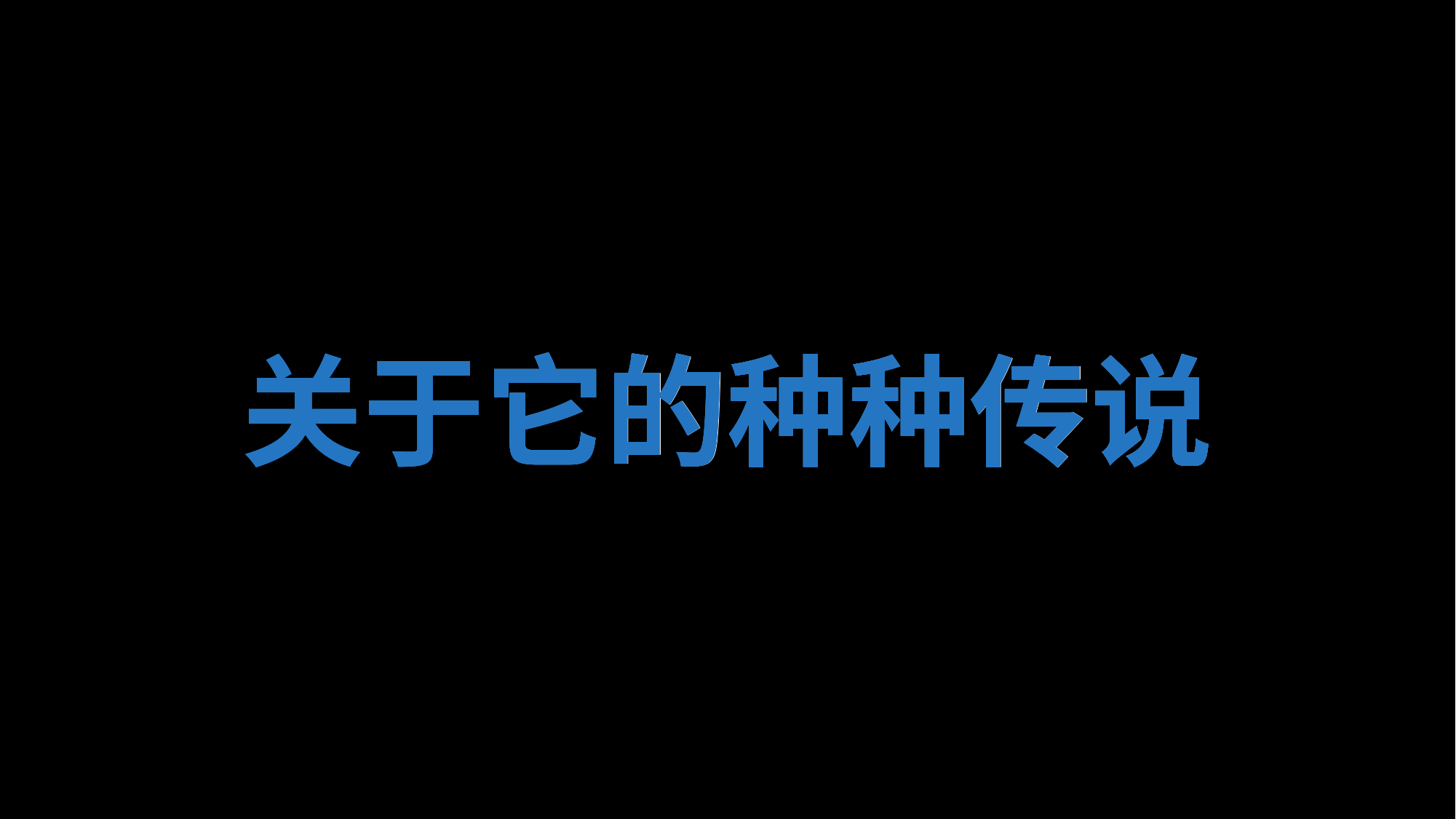

关于它的种种传说
关于它的种种传说
关于它的种种传说
关于它的种种传说